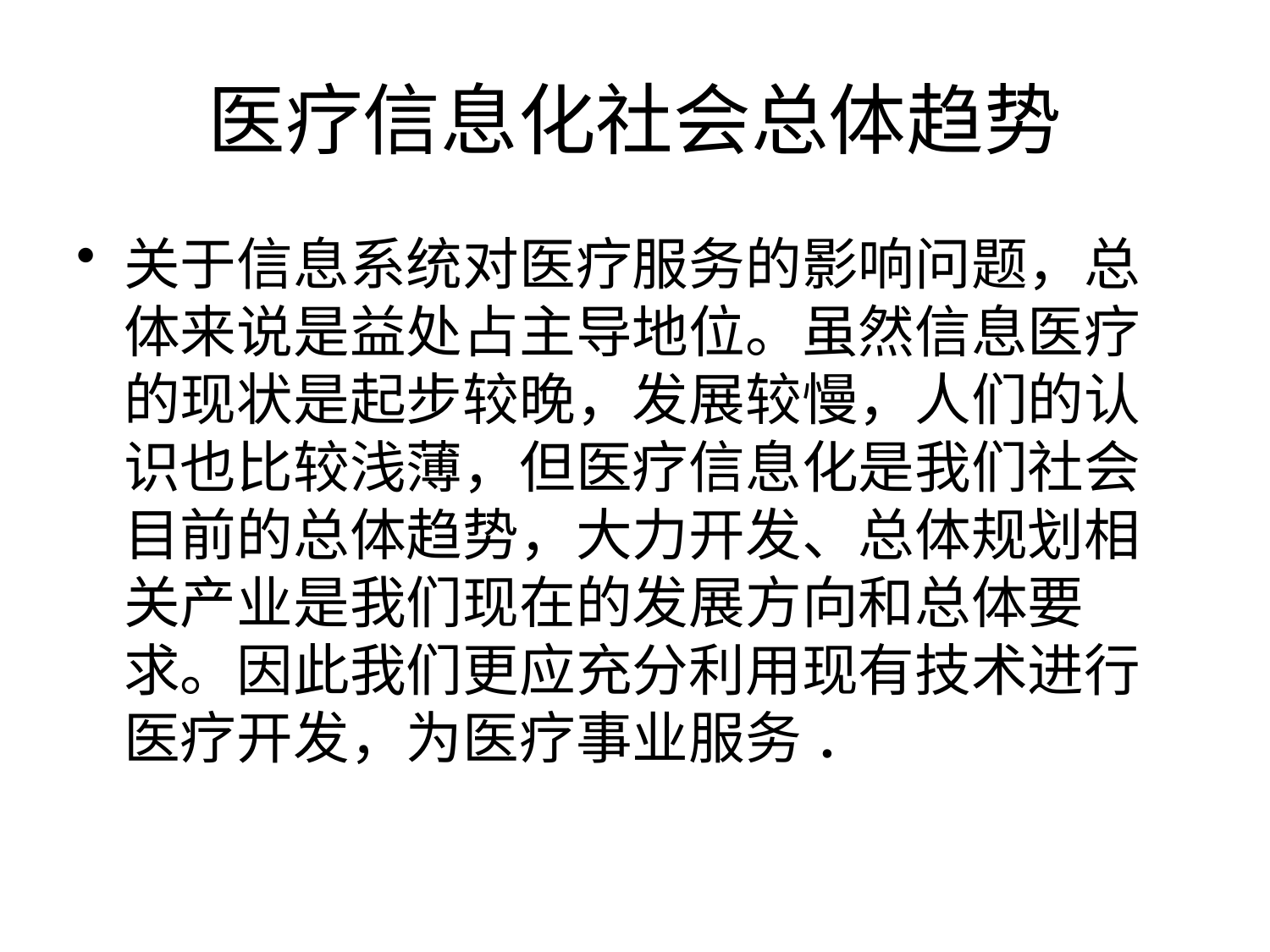

# 医疗信息化社会总体趋势
关于信息系统对医疗服务的影响问题，总体来说是益处占主导地位。虽然信息医疗的现状是起步较晚，发展较慢，人们的认识也比较浅薄，但医疗信息化是我们社会目前的总体趋势，大力开发、总体规划相关产业是我们现在的发展方向和总体要求。因此我们更应充分利用现有技术进行医疗开发，为医疗事业服务 ．